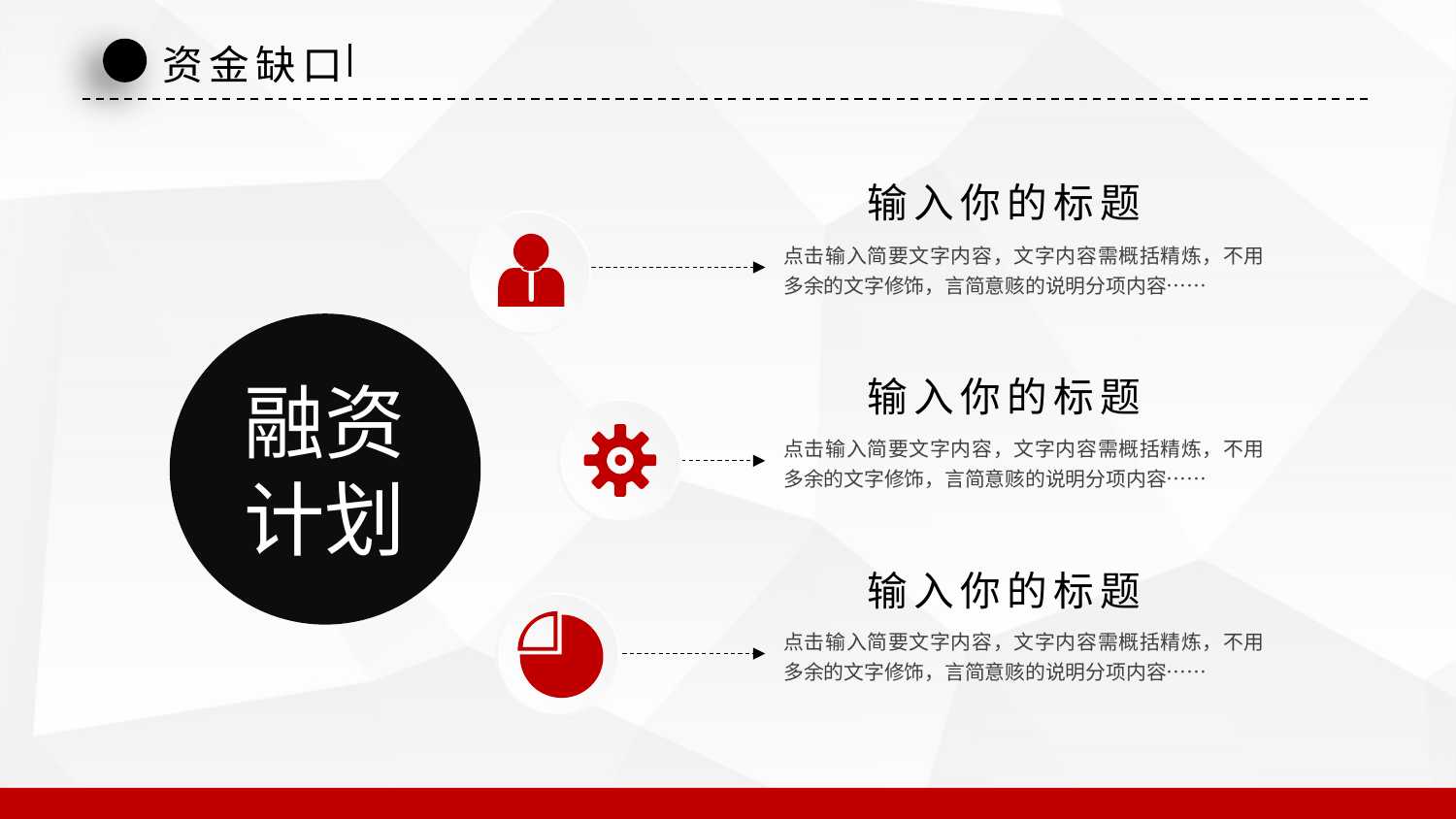

资金缺口

输入你的标题

点击输入简要文字内容，文字内容需概括精炼，不用多余的文字修饰，言简意赅的说明分项内容……

融资
计划
输入你的标题

点击输入简要文字内容，文字内容需概括精炼，不用多余的文字修饰，言简意赅的说明分项内容……
输入你的标题

点击输入简要文字内容，文字内容需概括精炼，不用多余的文字修饰，言简意赅的说明分项内容……